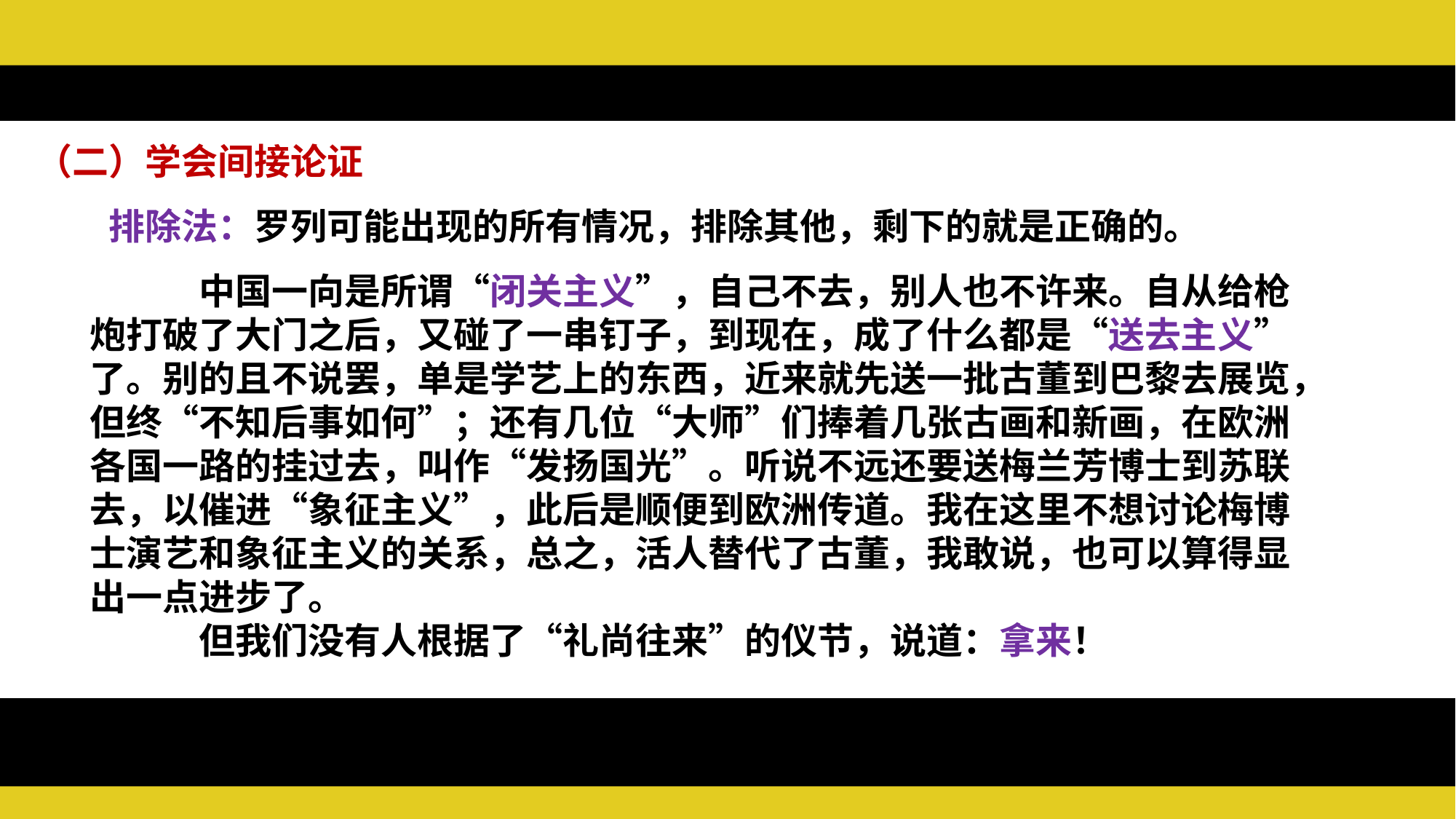

（二）学会间接论证
排除法：罗列可能出现的所有情况，排除其他，剩下的就是正确的。
	中国一向是所谓“闭关主义”，自己不去，别人也不许来。自从给枪炮打破了大门之后，又碰了一串钉子，到现在，成了什么都是“送去主义”了。别的且不说罢，单是学艺上的东西，近来就先送一批古董到巴黎去展览，但终“不知后事如何”；还有几位“大师”们捧着几张古画和新画，在欧洲各国一路的挂过去，叫作“发扬国光”。听说不远还要送梅兰芳博士到苏联去，以催进“象征主义”，此后是顺便到欧洲传道。我在这里不想讨论梅博士演艺和象征主义的关系，总之，活人替代了古董，我敢说，也可以算得显出一点进步了。
	但我们没有人根据了“礼尚往来”的仪节，说道：拿来！